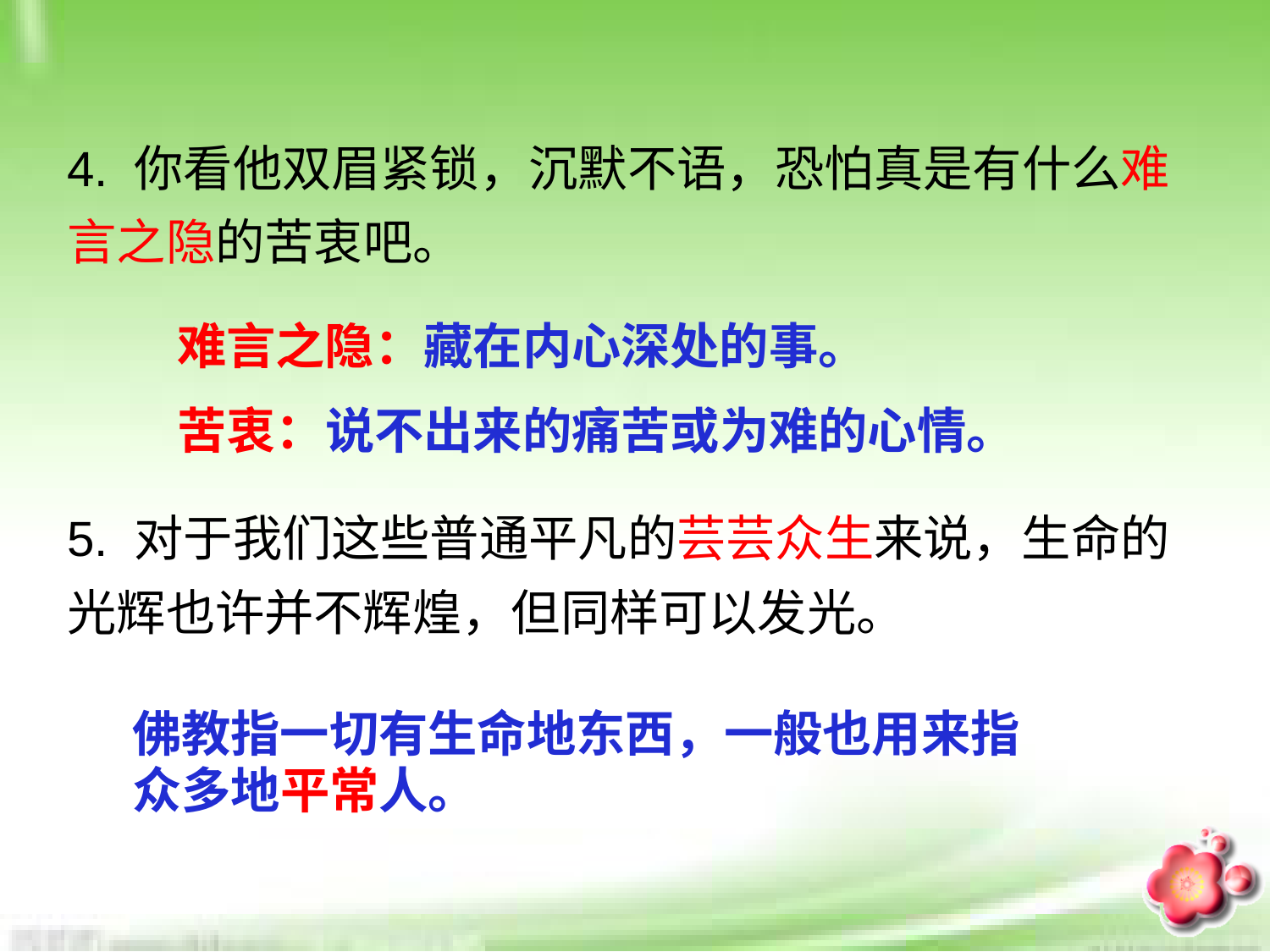

4. 你看他双眉紧锁，沉默不语，恐怕真是有什么难言之隐的苦衷吧。

5. 对于我们这些普通平凡的芸芸众生来说，生命的光辉也许并不辉煌，但同样可以发光。
难言之隐：藏在内心深处的事。
苦衷：说不出来的痛苦或为难的心情。
佛教指一切有生命地东西，一般也用来指
众多地平常人。